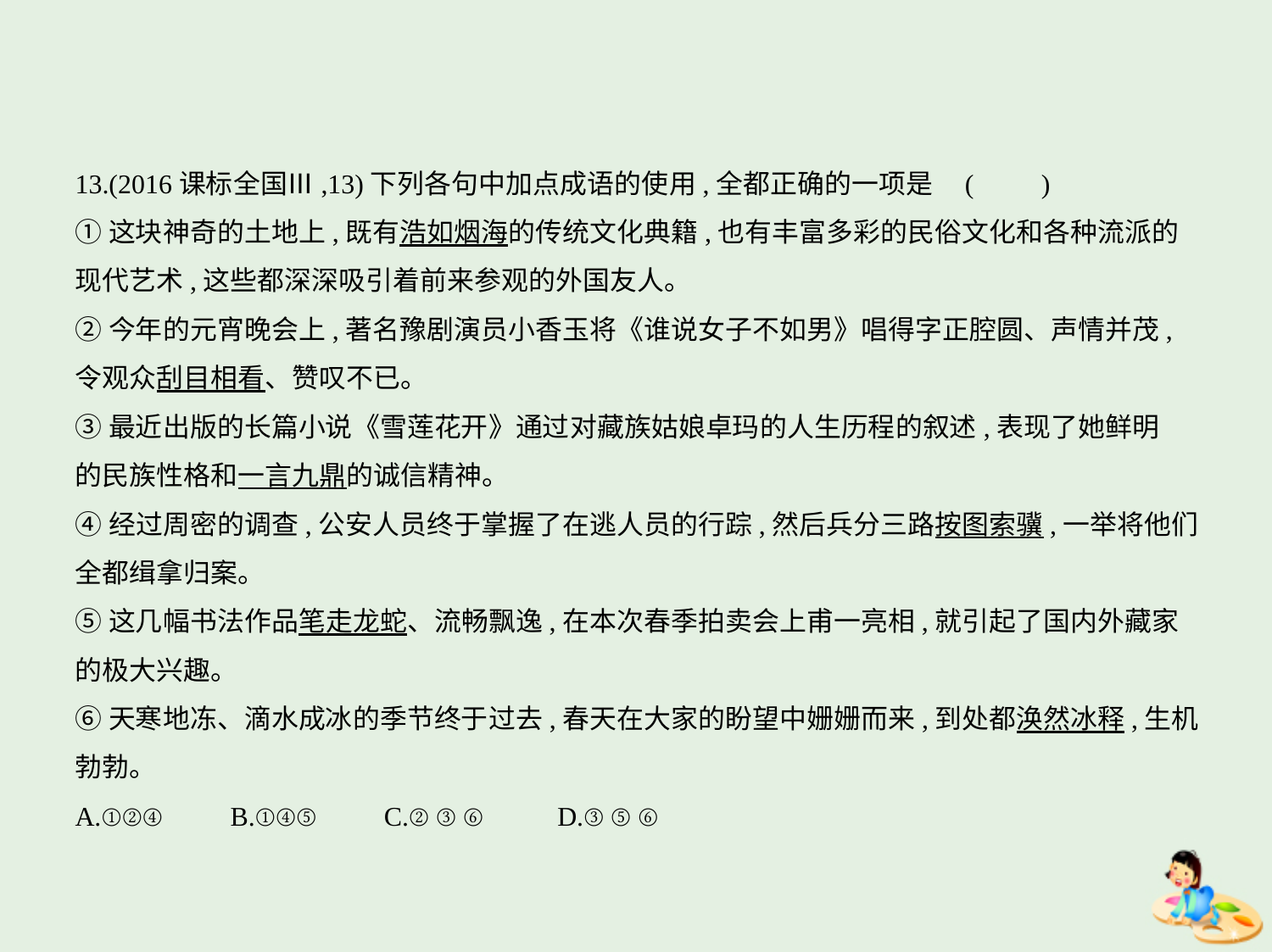

13.(2016课标全国Ⅲ,13)下列各句中加点成语的使用,全都正确的一项是 (　　)
①这块神奇的土地上,既有浩如烟海的传统文化典籍,也有丰富多彩的民俗文化和各种流派的
现代艺术,这些都深深吸引着前来参观的外国友人。
②今年的元宵晚会上,著名豫剧演员小香玉将《谁说女子不如男》唱得字正腔圆、声情并茂,
令观众刮目相看、赞叹不已。
③最近出版的长篇小说《雪莲花开》通过对藏族姑娘卓玛的人生历程的叙述,表现了她鲜明
的民族性格和一言九鼎的诚信精神。
④经过周密的调查,公安人员终于掌握了在逃人员的行踪,然后兵分三路按图索骥,一举将他们
全都缉拿归案。
⑤这几幅书法作品笔走龙蛇、流畅飘逸,在本次春季拍卖会上甫一亮相,就引起了国内外藏家
的极大兴趣。
⑥天寒地冻、滴水成冰的季节终于过去,春天在大家的盼望中姗姗而来,到处都涣然冰释,生机
勃勃。
A.①②④　　B.①④⑤　　C.②③⑥　　D.③⑤⑥